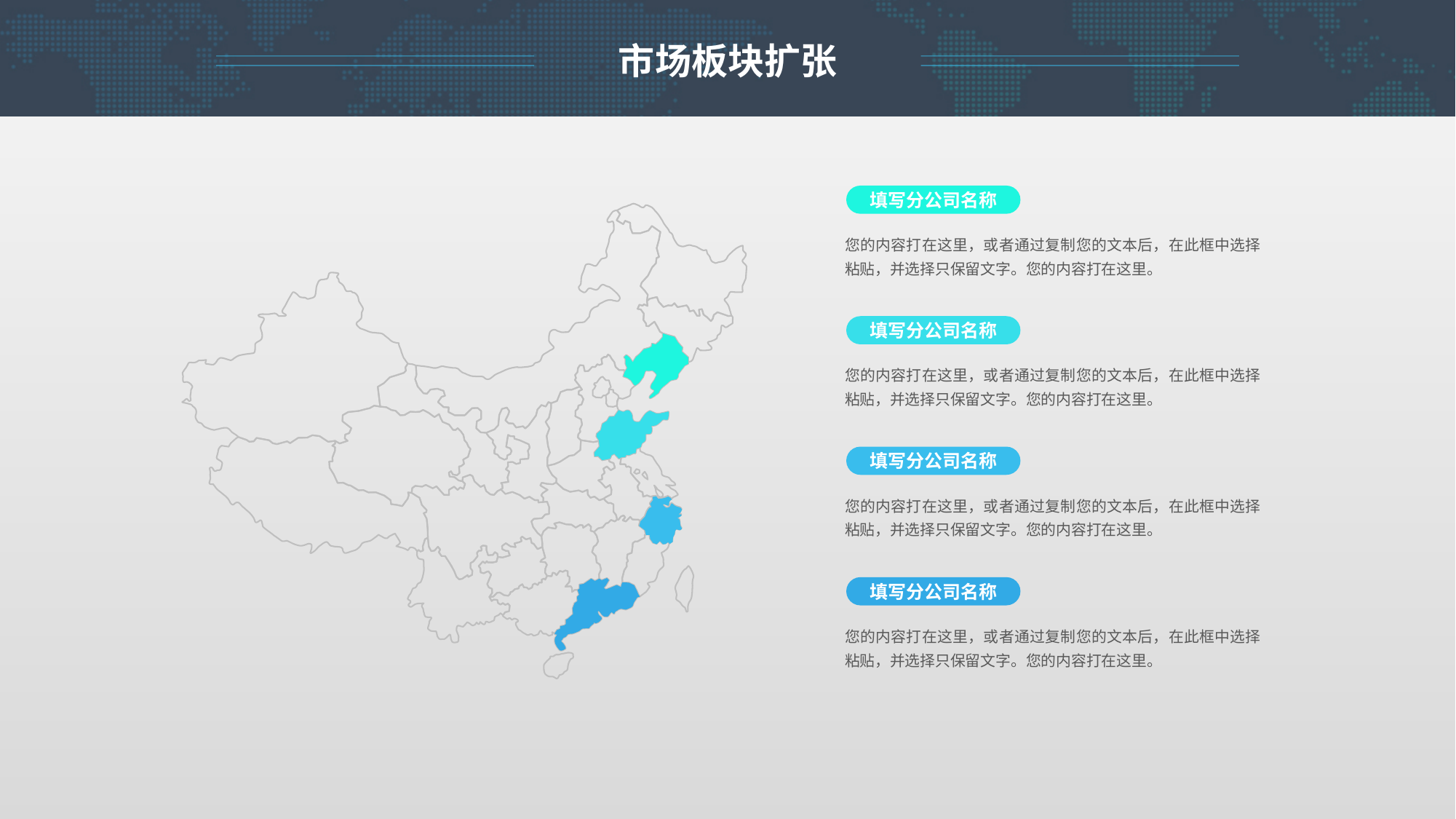

市场板块扩张
填写分公司名称

您的内容打在这里，或者通过复制您的文本后，在此框中选择粘贴，并选择只保留文字。您的内容打在这里。
填写分公司名称

您的内容打在这里，或者通过复制您的文本后，在此框中选择粘贴，并选择只保留文字。您的内容打在这里。

填写分公司名称
您的内容打在这里，或者通过复制您的文本后，在此框中选择粘贴，并选择只保留文字。您的内容打在这里。

填写分公司名称

您的内容打在这里，或者通过复制您的文本后，在此框中选择粘贴，并选择只保留文字。您的内容打在这里。